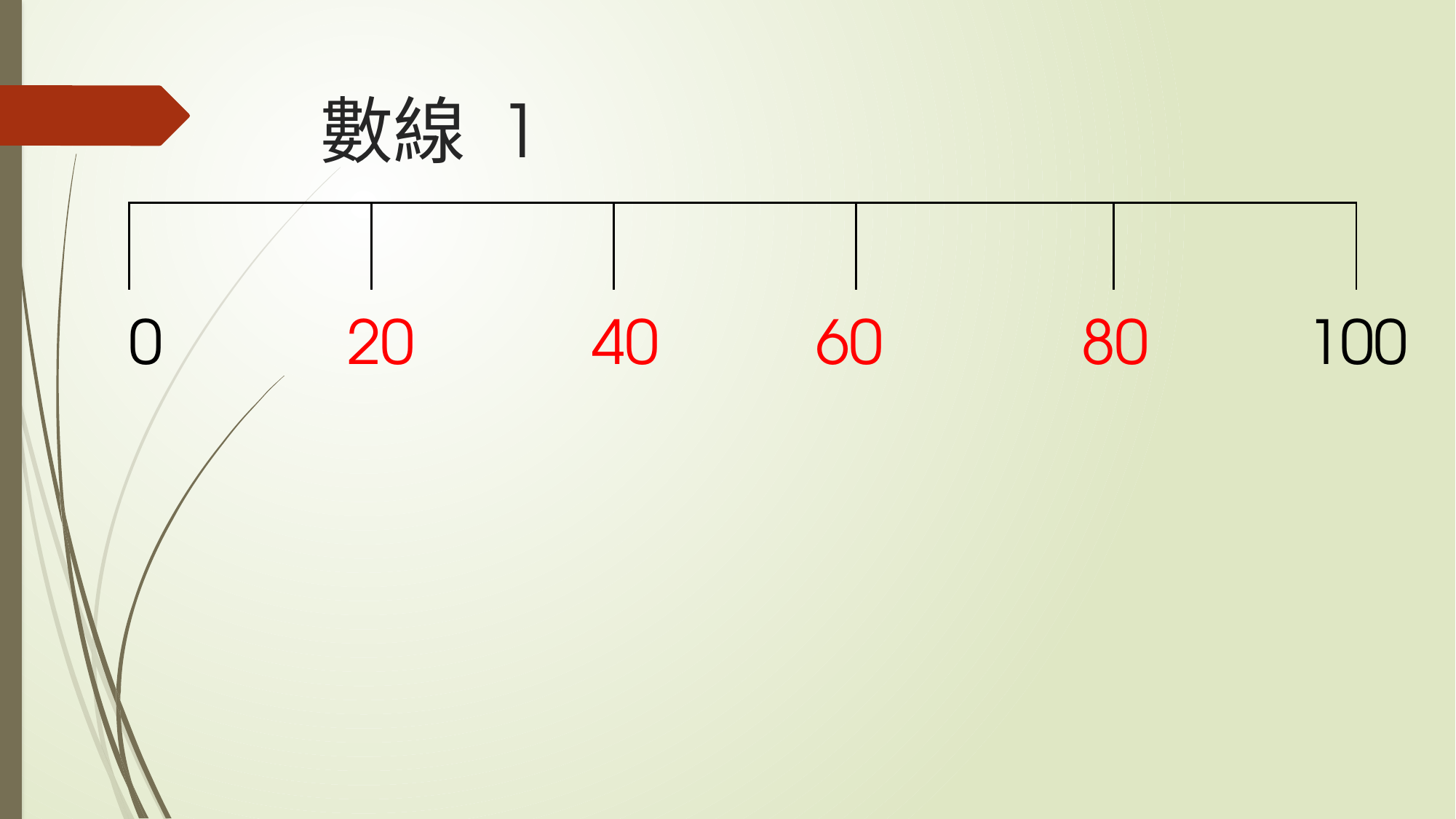

# 數線 1
|  |  |  |  |  |
| --- | --- | --- | --- | --- |
20
40
0
60
80
100